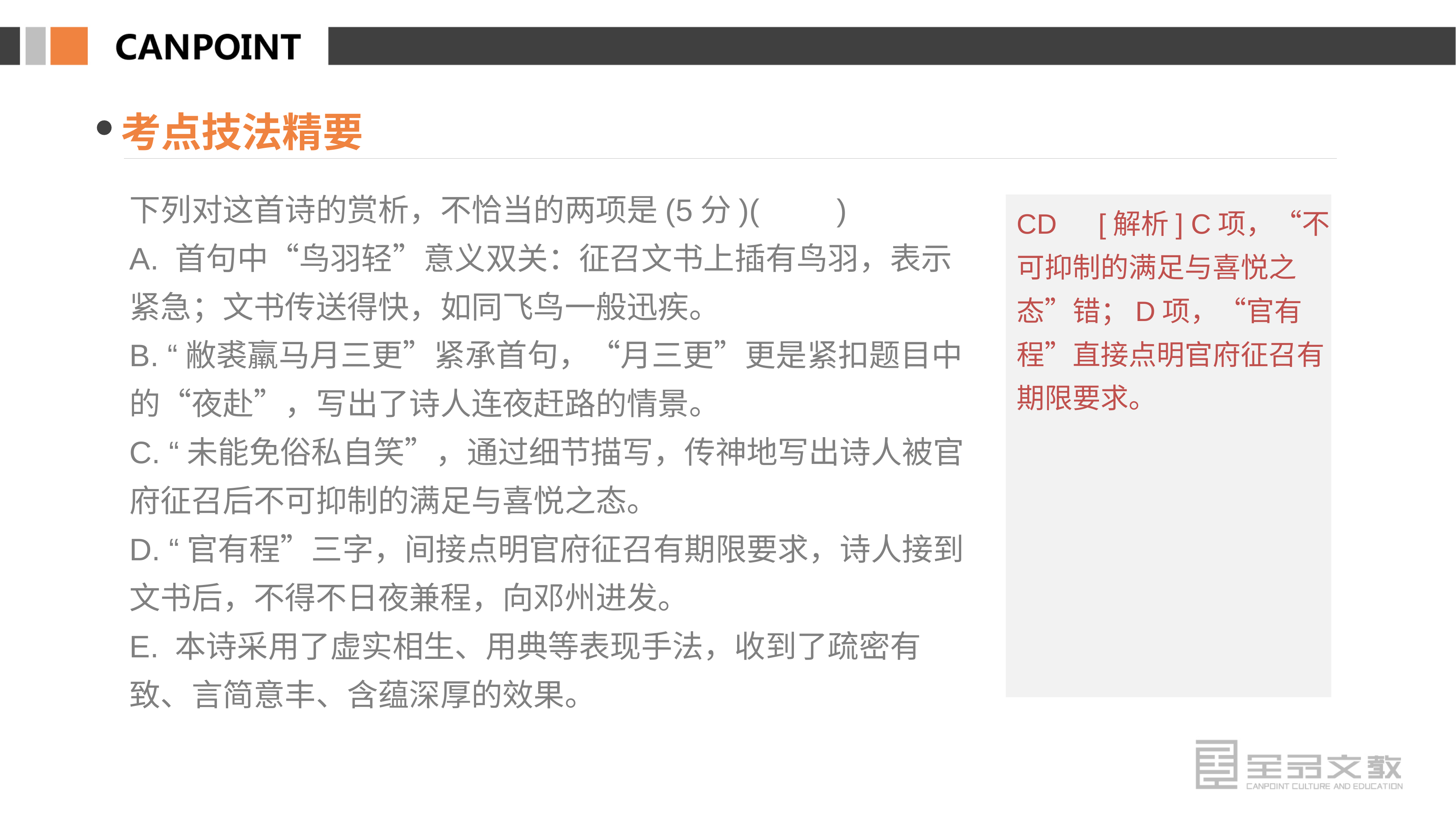

考点技法精要

下列对这首诗的赏析，不恰当的两项是(5分)(　　)
A. 首句中“鸟羽轻”意义双关：征召文书上插有鸟羽，表示紧急；文书传送得快，如同飞鸟一般迅疾。
B. “敝裘羸马月三更”紧承首句，“月三更”更是紧扣题目中的“夜赴”，写出了诗人连夜赶路的情景。
C. “未能免俗私自笑”，通过细节描写，传神地写出诗人被官府征召后不可抑制的满足与喜悦之态。
D. “官有程”三字，间接点明官府征召有期限要求，诗人接到文书后，不得不日夜兼程，向邓州进发。
E. 本诗采用了虚实相生、用典等表现手法，收到了疏密有致、言简意丰、含蕴深厚的效果。
CD　[解析] C项，“不可抑制的满足与喜悦之态”错；D项，“官有程”直接点明官府征召有期限要求。